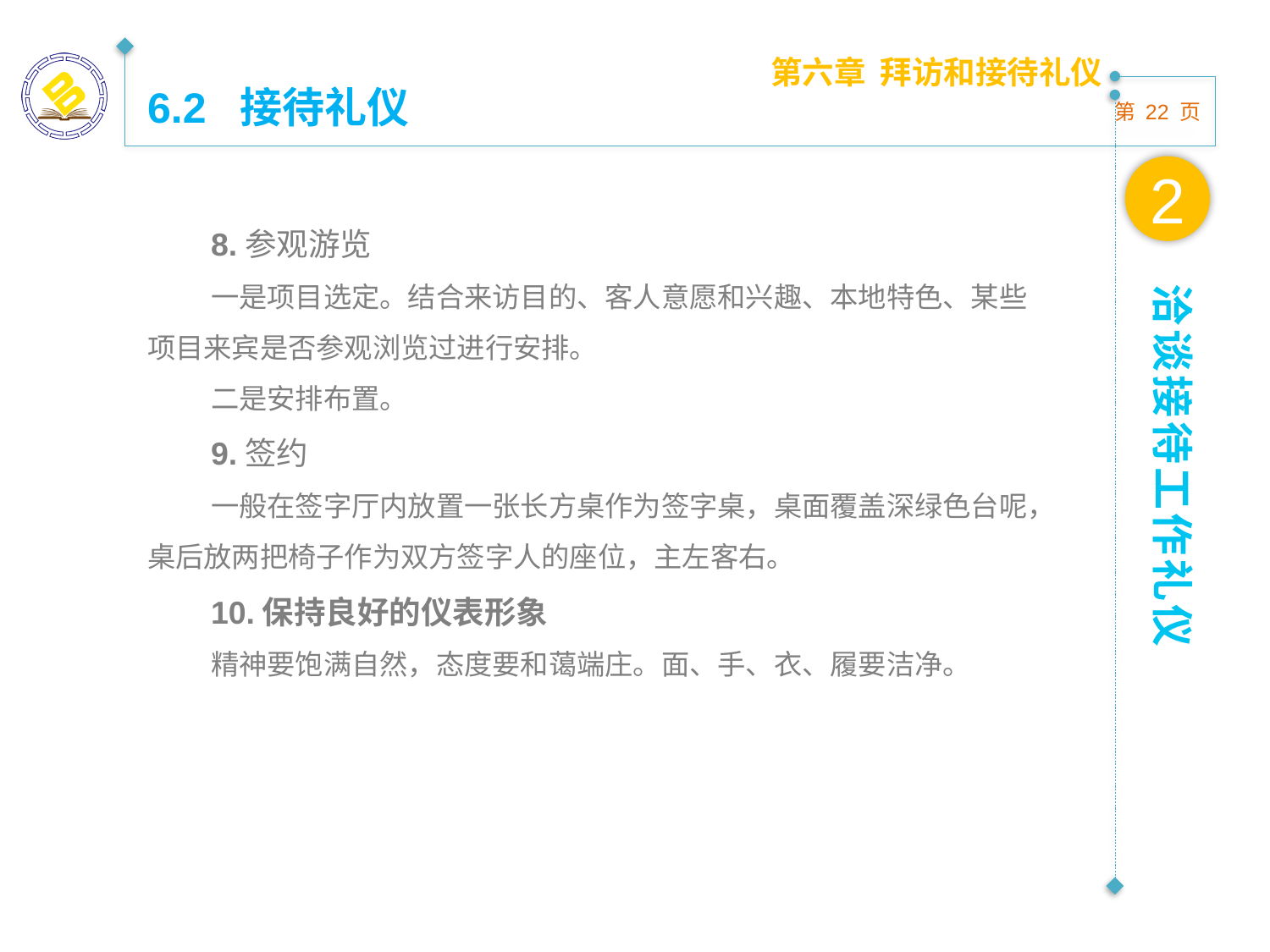

第六章  拜访和接待礼仪
6.2  接待礼仪
2
8.参观游览
一是项目选定。结合来访目的、客人意愿和兴趣、本地特色、某些项目来宾是否参观浏览过进行安排。
二是安排布置。
9.签约
一般在签字厅内放置一张长方桌作为签字桌，桌面覆盖深绿色台呢，桌后放两把椅子作为双方签字人的座位，主左客右。
10.保持良好的仪表形象
精神要饱满自然，态度要和蔼端庄。面、手、衣、履要洁净。

洽谈接待工作礼仪